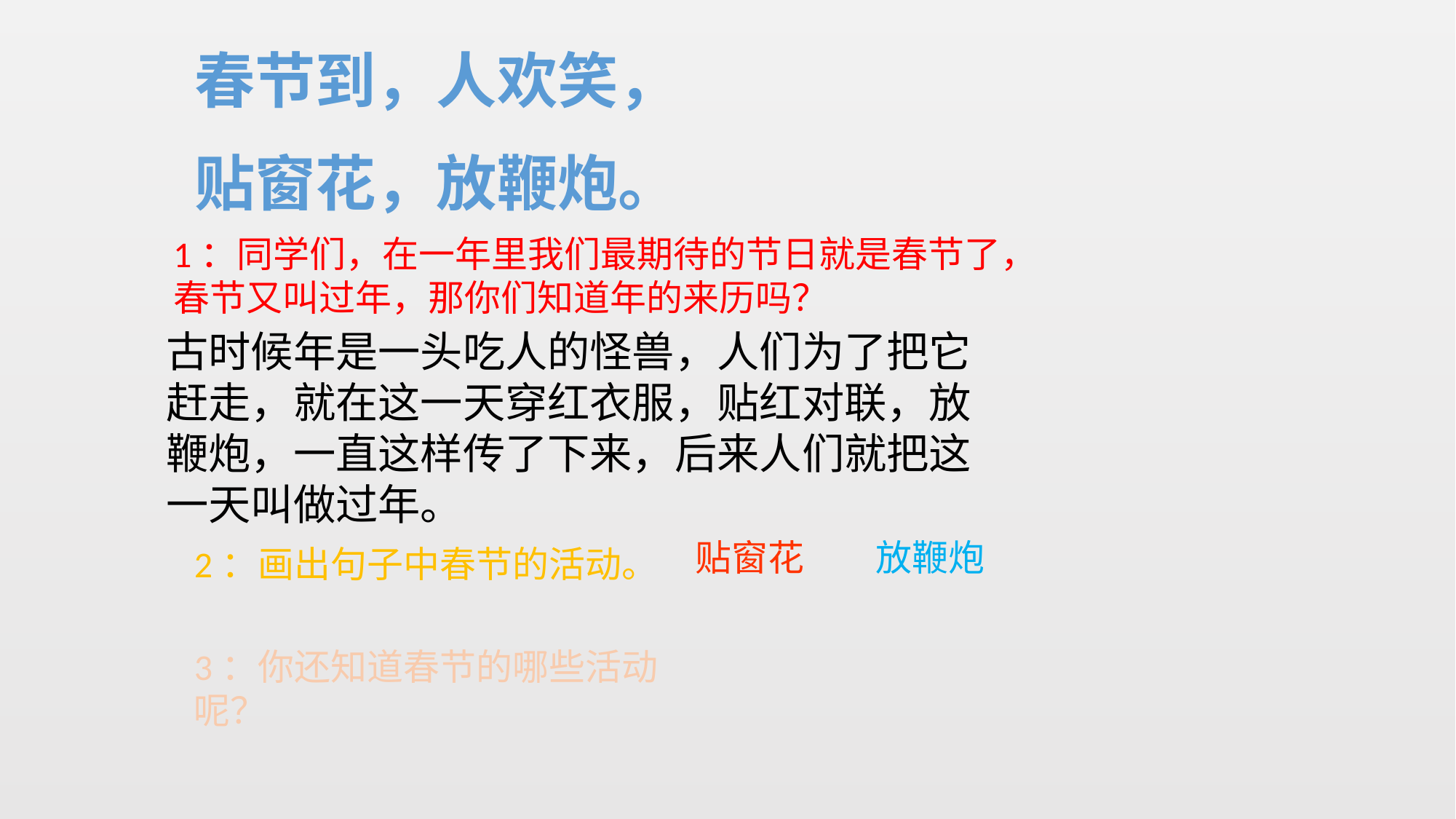

春节到，人欢笑，
贴窗花，放鞭炮。
1：同学们，在一年里我们最期待的节日就是春节了，春节又叫过年，那你们知道年的来历吗？
古时候年是一头吃人的怪兽，人们为了把它赶走，就在这一天穿红衣服，贴红对联，放鞭炮，一直这样传了下来，后来人们就把这一天叫做过年。
贴窗花
放鞭炮
2：画出句子中春节的活动。
3：你还知道春节的哪些活动呢？